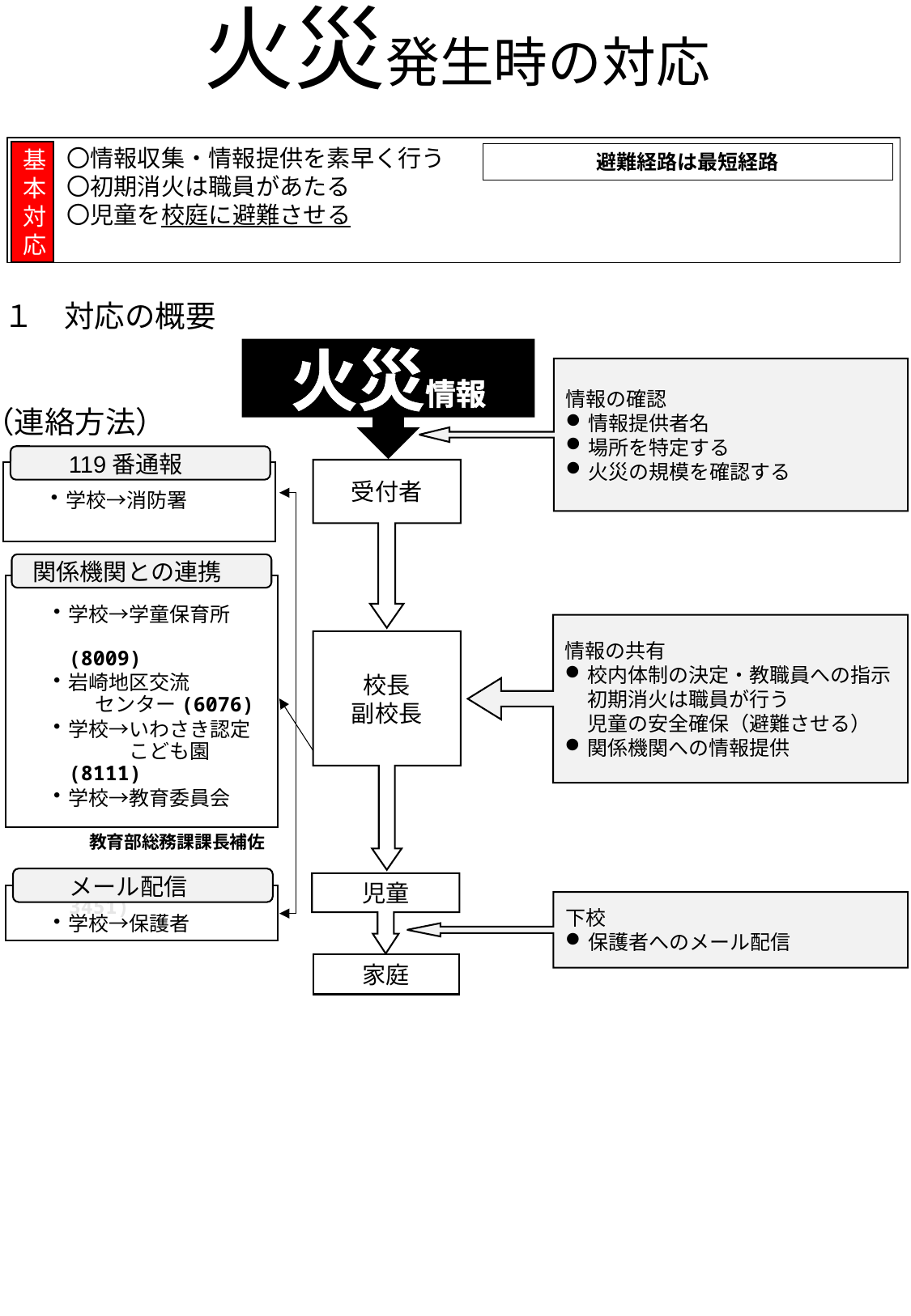

火災発生時の対応
　　〇情報収集・情報提供を素早く行う
　　〇初期消火は職員があたる
　　〇児童を校庭に避難させる

基本対応
避難経路は最短経路
学校→消防署
119番通報
１　対応の概要
火災情報
情報の確認
情報提供者名
場所を特定する
火災の規模を確認する
（連絡方法）
受付者
学校→学童保育所
　　　　　　　(8009)
岩崎地区交流
      センター(6076)
学校→いわさき認定
　　　こども園(8111)
学校→教育委員会　　　
　教育部総務課課長補佐　　　 　　　
　(64-2111内線3451)
関係機関との連携
情報の共有
校内体制の決定・教職員への指示
初期消火は職員が行う
児童の安全確保（避難させる）
関係機関への情報提供
校長
副校長
学校→保護者
メール配信
児童
下校
保護者へのメール配信
家庭